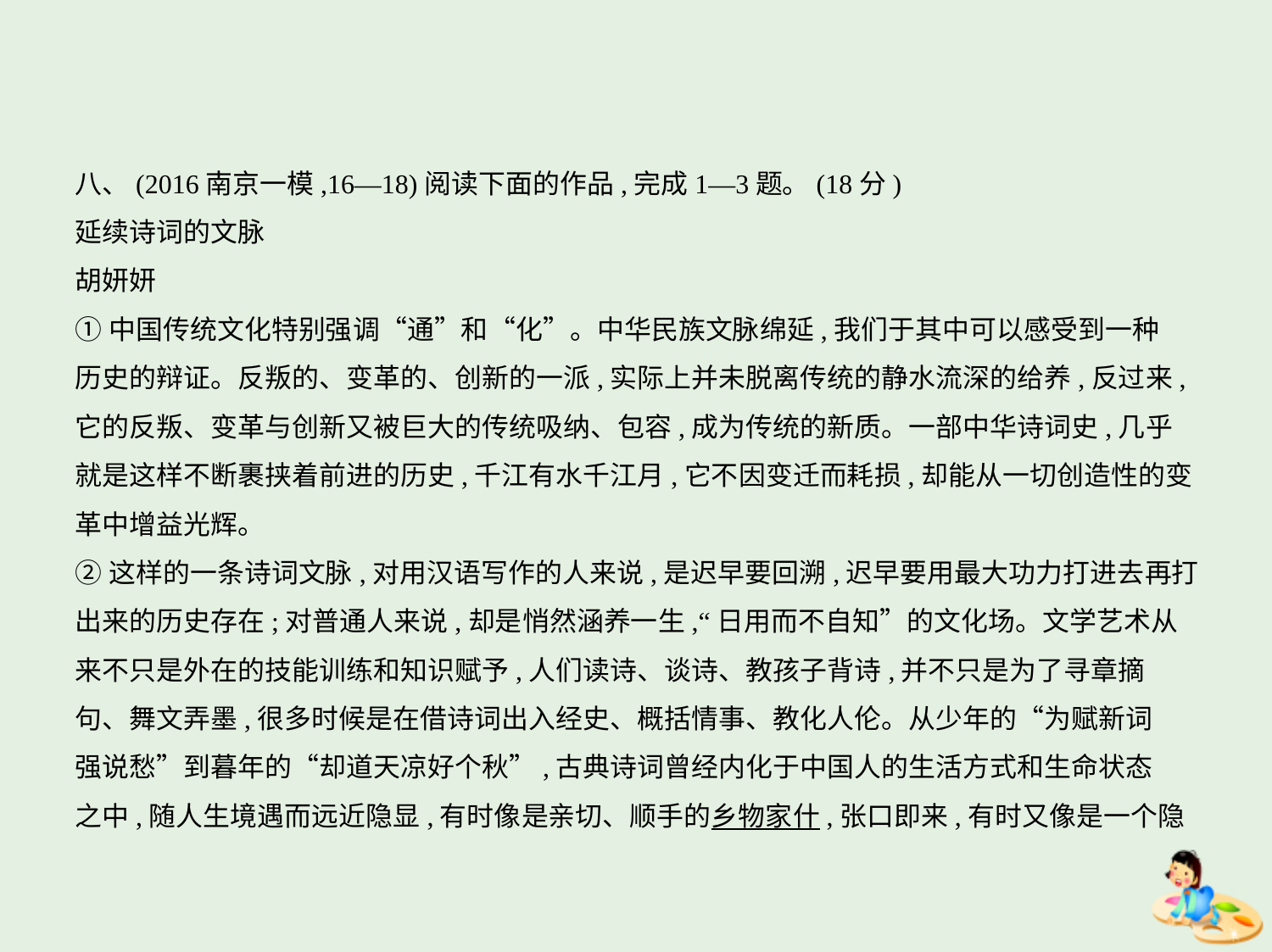

八、(2016南京一模,16—18)阅读下面的作品,完成1—3题。(18分)
延续诗词的文脉
胡妍妍
①中国传统文化特别强调“通”和“化”。中华民族文脉绵延,我们于其中可以感受到一种
历史的辩证。反叛的、变革的、创新的一派,实际上并未脱离传统的静水流深的给养,反过来,
它的反叛、变革与创新又被巨大的传统吸纳、包容,成为传统的新质。一部中华诗词史,几乎
就是这样不断裹挟着前进的历史,千江有水千江月,它不因变迁而耗损,却能从一切创造性的变
革中增益光辉。
②这样的一条诗词文脉,对用汉语写作的人来说,是迟早要回溯,迟早要用最大功力打进去再打
出来的历史存在;对普通人来说,却是悄然涵养一生,“日用而不自知”的文化场。文学艺术从
来不只是外在的技能训练和知识赋予,人们读诗、谈诗、教孩子背诗,并不只是为了寻章摘
句、舞文弄墨,很多时候是在借诗词出入经史、概括情事、教化人伦。从少年的“为赋新词
强说愁”到暮年的“却道天凉好个秋”,古典诗词曾经内化于中国人的生活方式和生命状态
之中,随人生境遇而远近隐显,有时像是亲切、顺手的乡物家什,张口即来,有时又像是一个隐